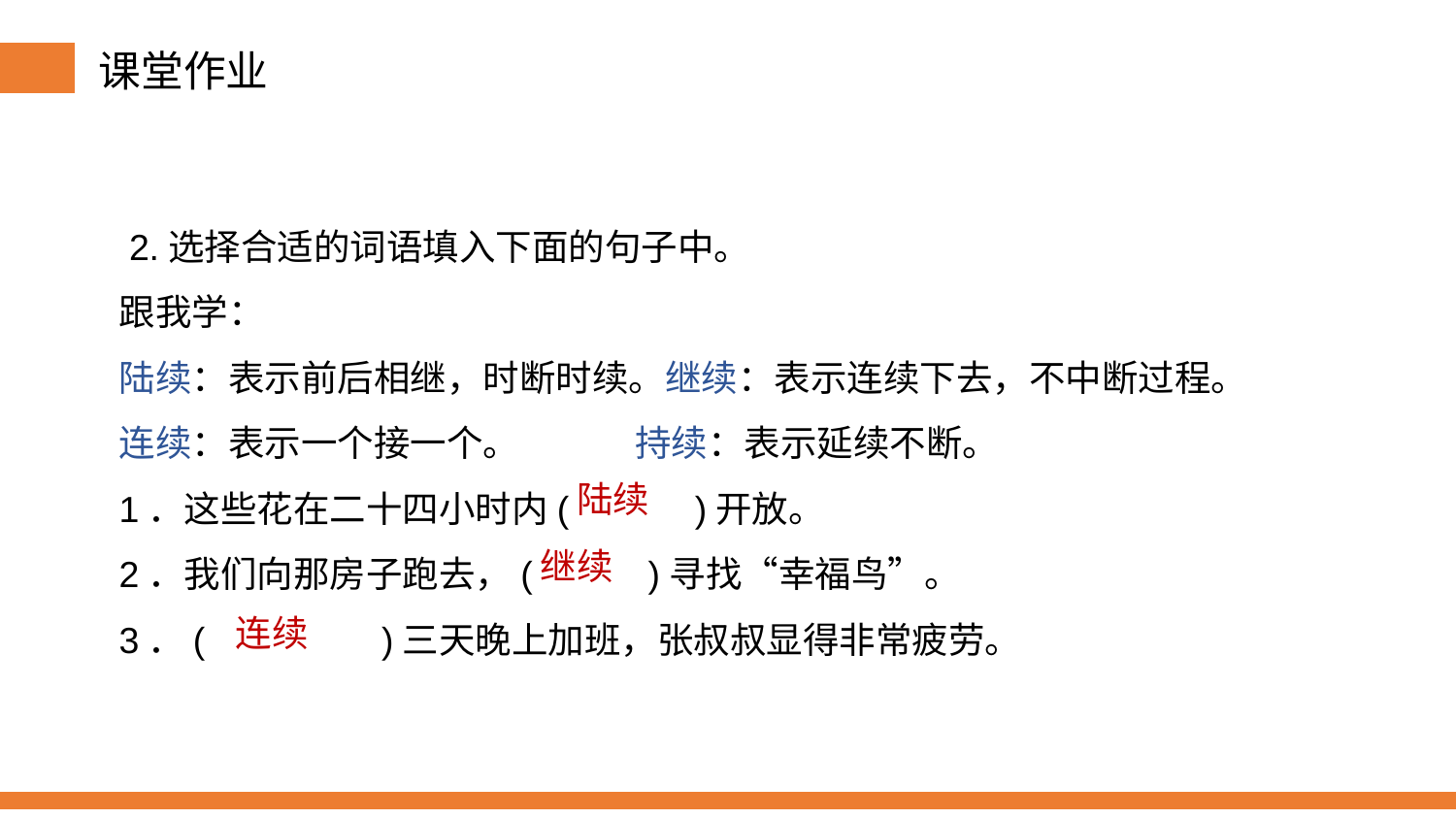

课堂作业
 2.选择合适的词语填入下面的句子中。
跟我学：
陆续：表示前后相继，时断时续。继续：表示连续下去，不中断过程。
连续：表示一个接一个。              持续：表示延续不断。
1．这些花在二十四小时内(          )开放。
2．我们向那房子跑去，(         )寻找“幸福鸟”。
3．(               )三天晚上加班，张叔叔显得非常疲劳。
陆续
继续
连续